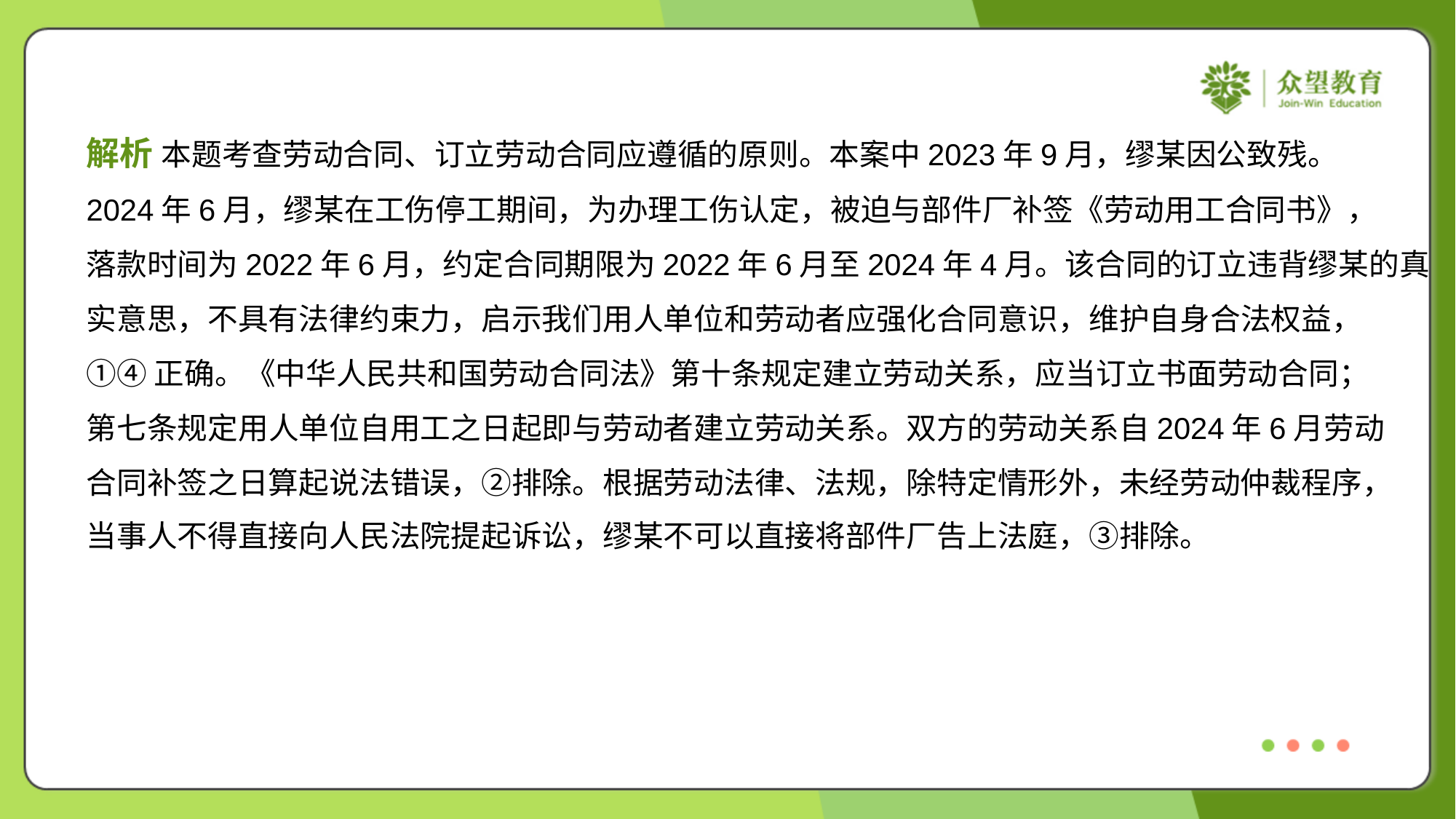

解析 本题考查劳动合同、订立劳动合同应遵循的原则。本案中2023年9月，缪某因公致残。
2024年6月，缪某在工伤停工期间，为办理工伤认定，被迫与部件厂补签《劳动用工合同书》，
落款时间为2022年6月，约定合同期限为2022年6月至2024年4月。该合同的订立违背缪某的真
实意思，不具有法律约束力，启示我们用人单位和劳动者应强化合同意识，维护自身合法权益，
①④正确。《中华人民共和国劳动合同法》第十条规定建立劳动关系，应当订立书面劳动合同；
第七条规定用人单位自用工之日起即与劳动者建立劳动关系。双方的劳动关系自2024年6月劳动
合同补签之日算起说法错误，②排除。根据劳动法律、法规，除特定情形外，未经劳动仲裁程序，
当事人不得直接向人民法院提起诉讼，缪某不可以直接将部件厂告上法庭，③排除。